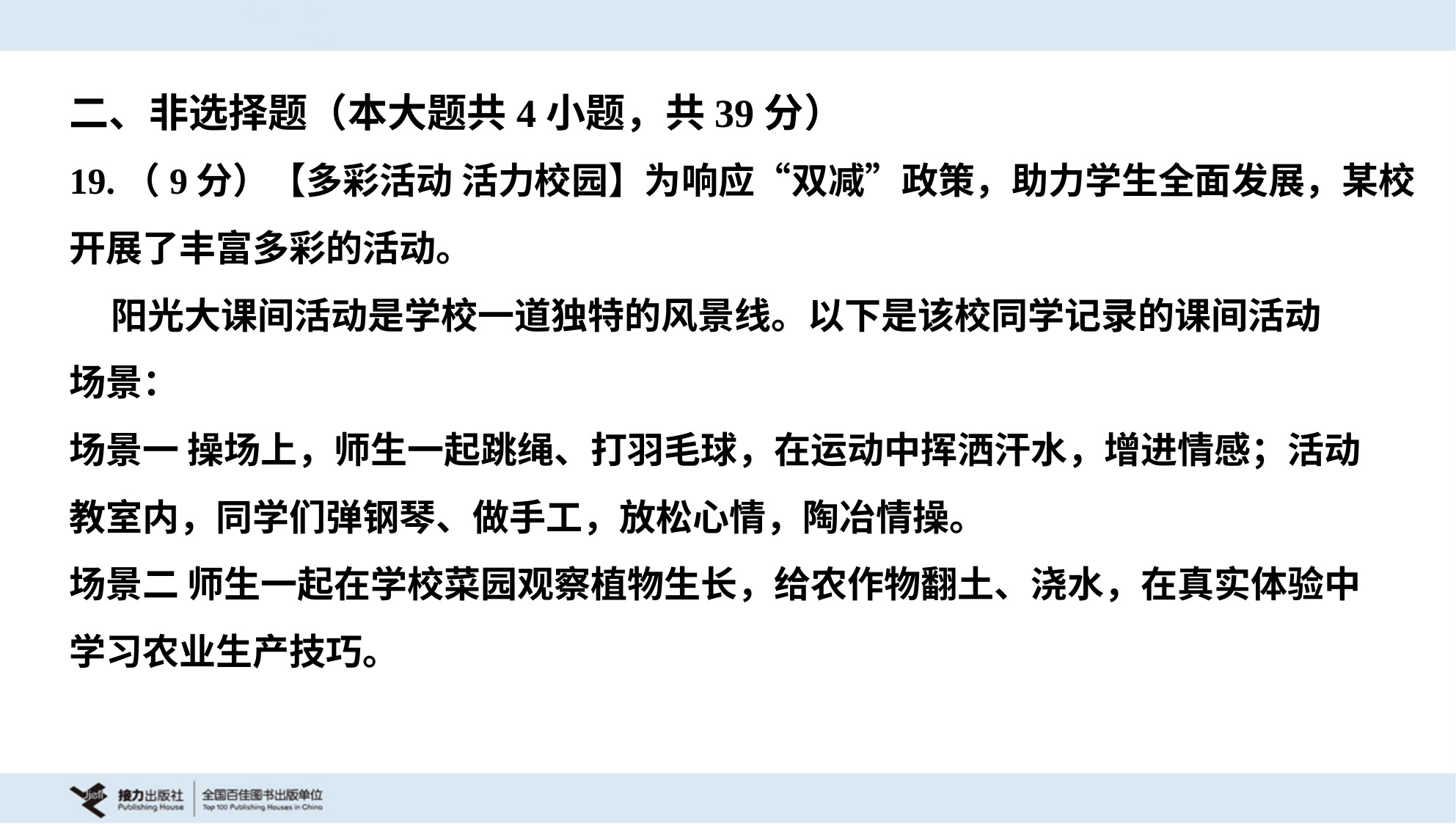

二、非选择题（本大题共4小题，共39分）
19.（9分）【多彩活动 活力校园】为响应“双减”政策，助力学生全面发展，某校
开展了丰富多彩的活动。
    阳光大课间活动是学校一道独特的风景线。以下是该校同学记录的课间活动
场景：
场景一 操场上，师生一起跳绳、打羽毛球，在运动中挥洒汗水，增进情感；活动
教室内，同学们弹钢琴、做手工，放松心情，陶冶情操。
场景二 师生一起在学校菜园观察植物生长，给农作物翻土、浇水，在真实体验中
学习农业生产技巧。